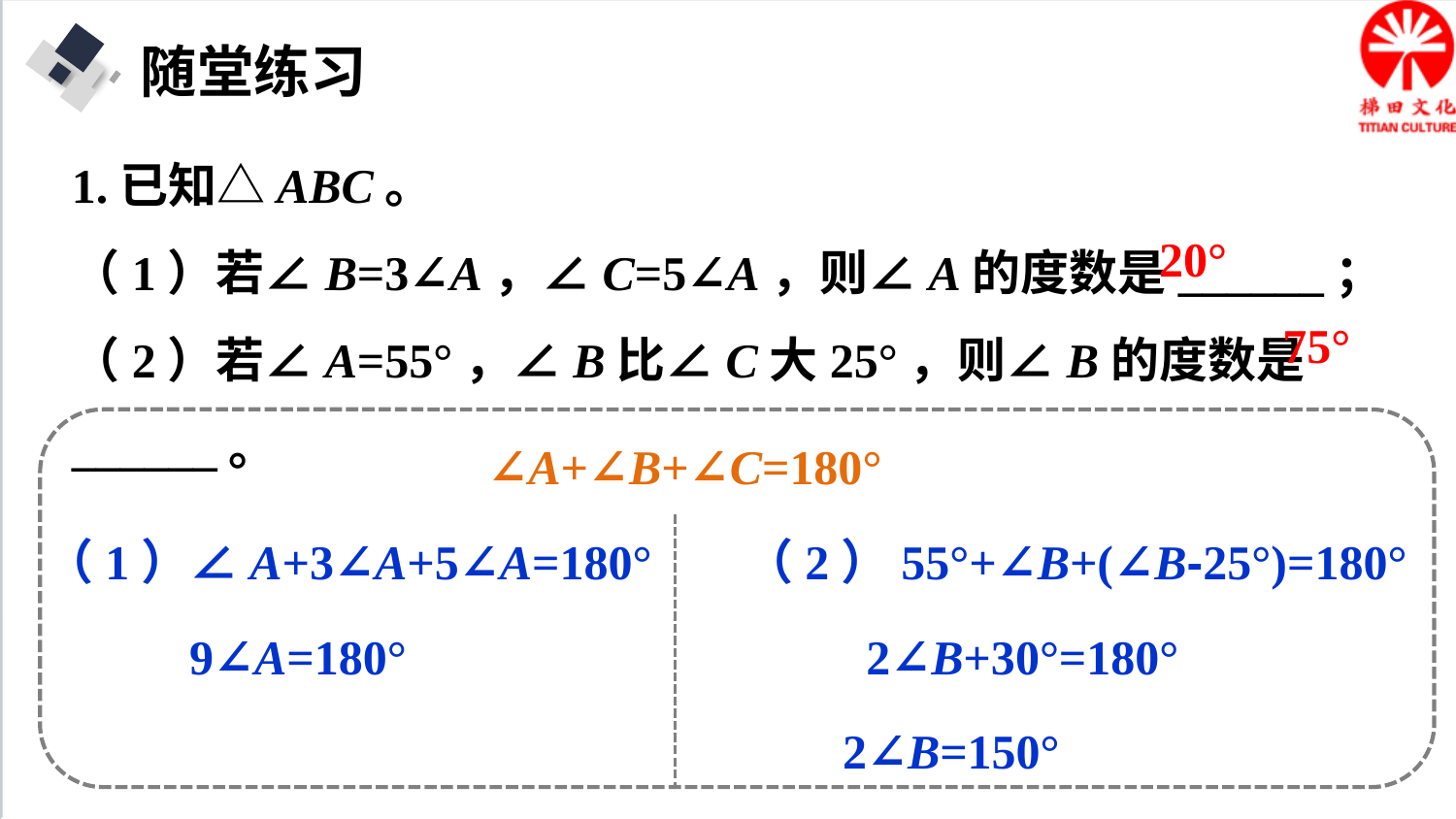

随堂练习
1.已知△ABC。
（1）若∠B=3∠A，∠C=5∠A，则∠A的度数是______；
（2）若∠A=55°，∠B比∠C大25°，则∠B的度数是______。
20°
75°

∠A+∠B+∠C=180°
（1）∠A+3∠A+5∠A=180°
（2）55°+∠B+(∠B-25°)=180°
9∠A=180°
2∠B+30°=180°
2∠B=150°